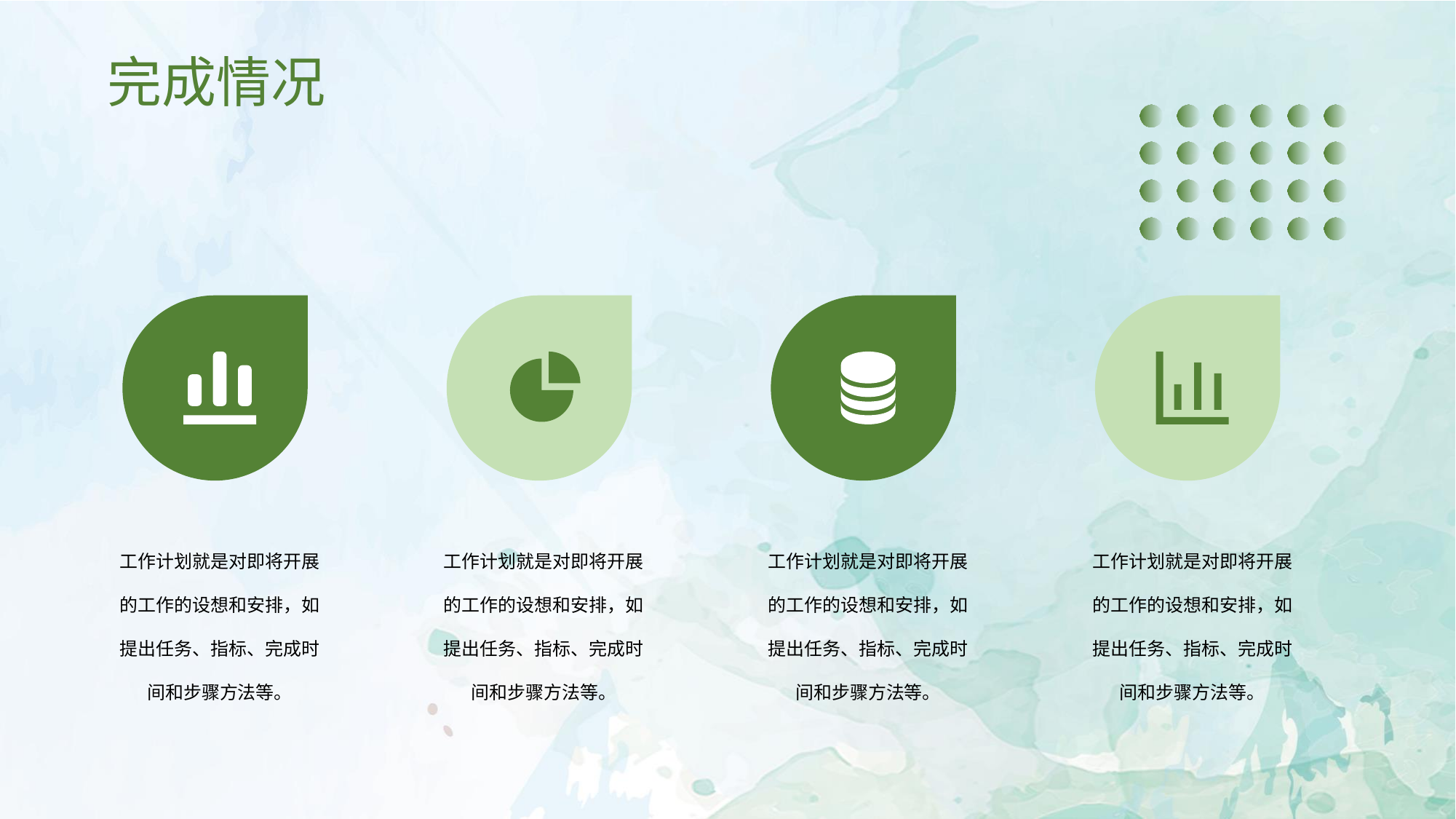

PPT模板 http://www.1ppt.com/moban/
完成情况

工作计划就是对即将开展的工作的设想和安排，如提出任务、指标、完成时间和步骤方法等。
工作计划就是对即将开展的工作的设想和安排，如提出任务、指标、完成时间和步骤方法等。
工作计划就是对即将开展的工作的设想和安排，如提出任务、指标、完成时间和步骤方法等。
工作计划就是对即将开展的工作的设想和安排，如提出任务、指标、完成时间和步骤方法等。